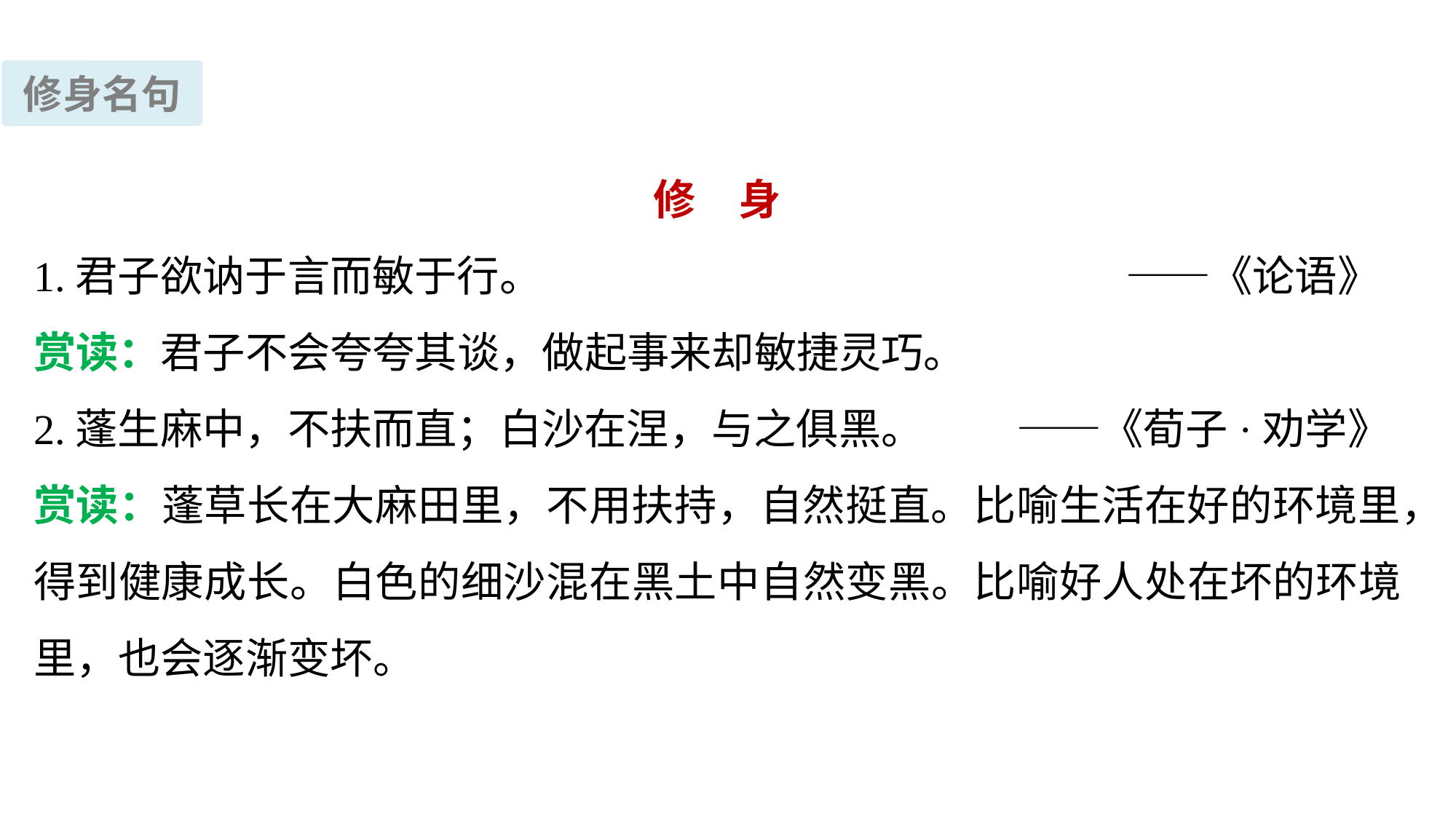

修身名句
修　身
1.君子欲讷于言而敏于行。						——《论语》
赏读：君子不会夸夸其谈，做起事来却敏捷灵巧。
2.蓬生麻中，不扶而直；白沙在涅，与之俱黑。	——《荀子·劝学》
赏读：蓬草长在大麻田里，不用扶持，自然挺直。比喻生活在好的环境里，得到健康成长。白色的细沙混在黑土中自然变黑。比喻好人处在坏的环境里，也会逐渐变坏。